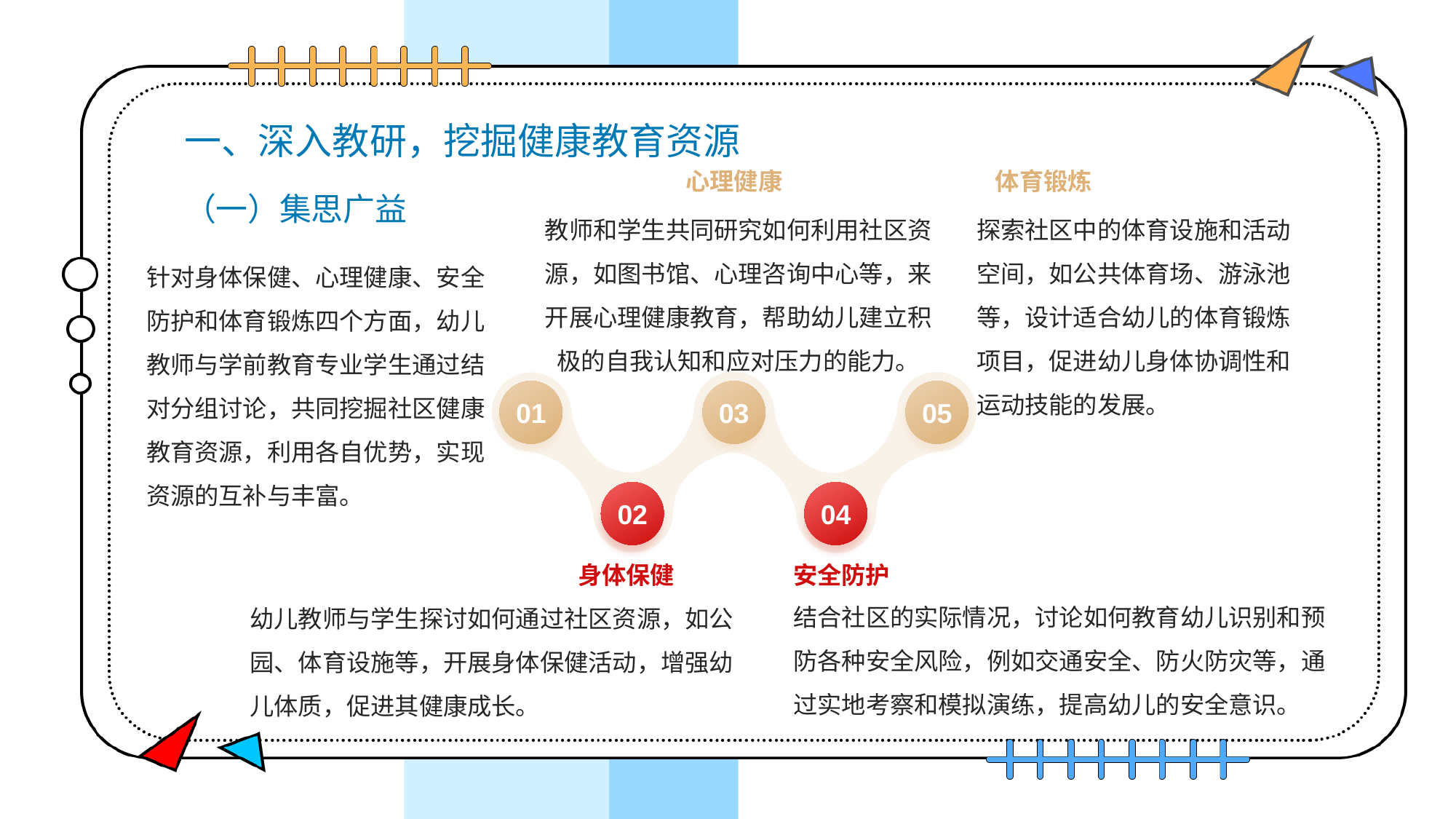

# 一、深入教研，挖掘健康教育资源 （一）集思广益
心理健康
体育锻炼
探索社区中的体育设施和活动空间，如公共体育场、游泳池等，设计适合幼儿的体育锻炼项目，促进幼儿身体协调性和运动技能的发展。
教师和学生共同研究如何利用社区资源，如图书馆、心理咨询中心等，来开展心理健康教育，帮助幼儿建立积极的自我认知和应对压力的能力。
针对身体保健、心理健康、安全防护和体育锻炼四个方面，幼儿教师与学前教育专业学生通过结对分组讨论，共同挖掘社区健康教育资源，利用各自优势，实现资源的互补与丰富。

01
03
05
02
04
安全防护
身体保健
结合社区的实际情况，讨论如何教育幼儿识别和预防各种安全风险，例如交通安全、防火防灾等，通过实地考察和模拟演练，提高幼儿的安全意识。
幼儿教师与学生探讨如何通过社区资源，如公园、体育设施等，开展身体保健活动，增强幼儿体质，促进其健康成长。